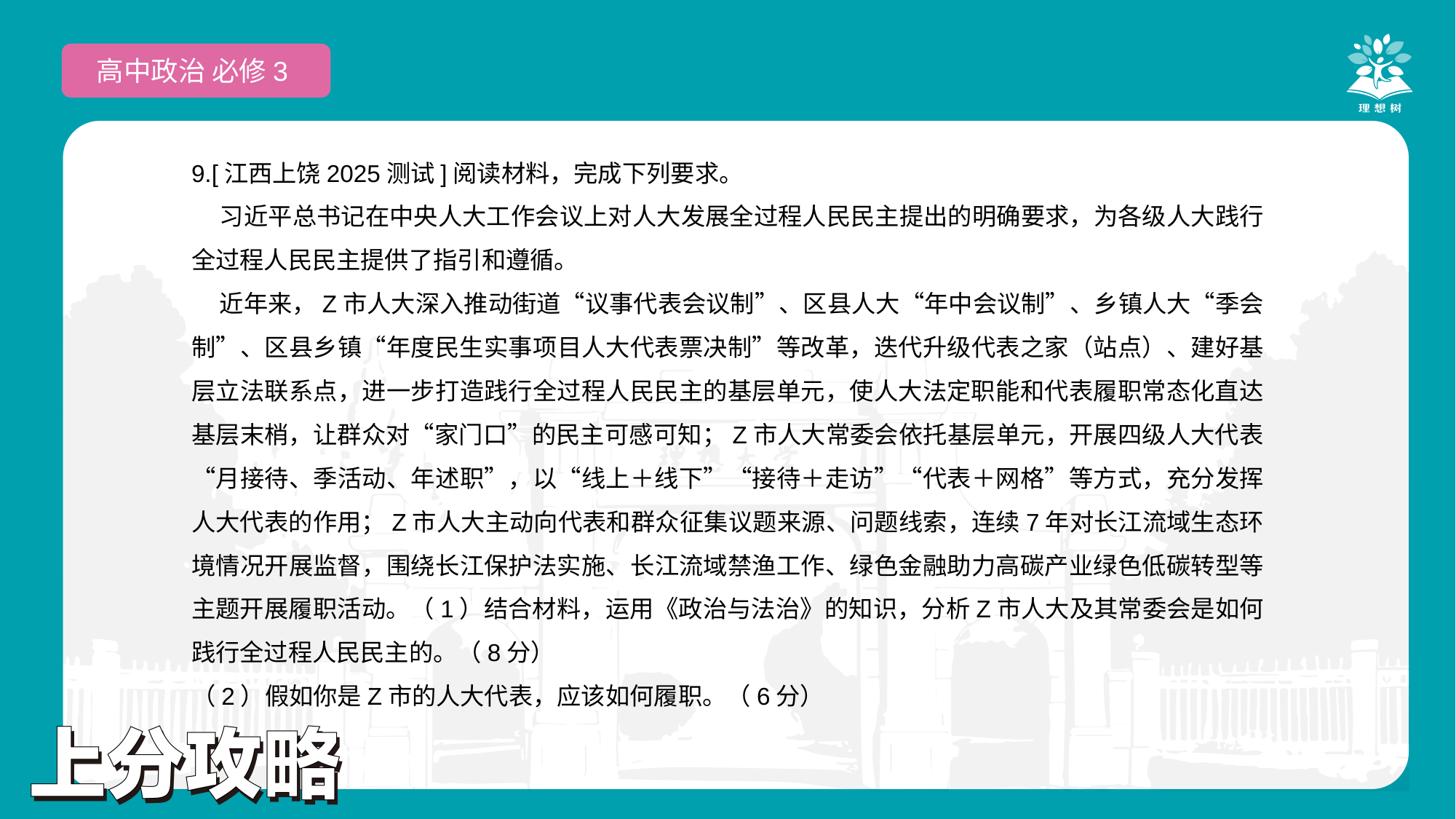

高中政治 必修3
9.[江西上饶2025测试]阅读材料，完成下列要求。
    习近平总书记在中央人大工作会议上对人大发展全过程人民民主提出的明确要求，为各级人大践行全过程人民民主提供了指引和遵循。
    近年来，Z市人大深入推动街道“议事代表会议制”、区县人大“年中会议制”、乡镇人大“季会制”、区县乡镇“年度民生实事项目人大代表票决制”等改革，迭代升级代表之家（站点）、建好基层立法联系点，进一步打造践行全过程人民民主的基层单元，使人大法定职能和代表履职常态化直达基层末梢，让群众对“家门口”的民主可感可知；Z市人大常委会依托基层单元，开展四级人大代表“月接待、季活动、年述职”，以“线上＋线下”“接待＋走访”“代表＋网格”等方式，充分发挥人大代表的作用；Z市人大主动向代表和群众征集议题来源、问题线索，连续7年对长江流域生态环境情况开展监督，围绕长江保护法实施、长江流域禁渔工作、绿色金融助力高碳产业绿色低碳转型等主题开展履职活动。（1）结合材料，运用《政治与法治》的知识，分析Z市人大及其常委会是如何践行全过程人民民主的。（8分）
（2）假如你是Z市的人大代表，应该如何履职。（6分）